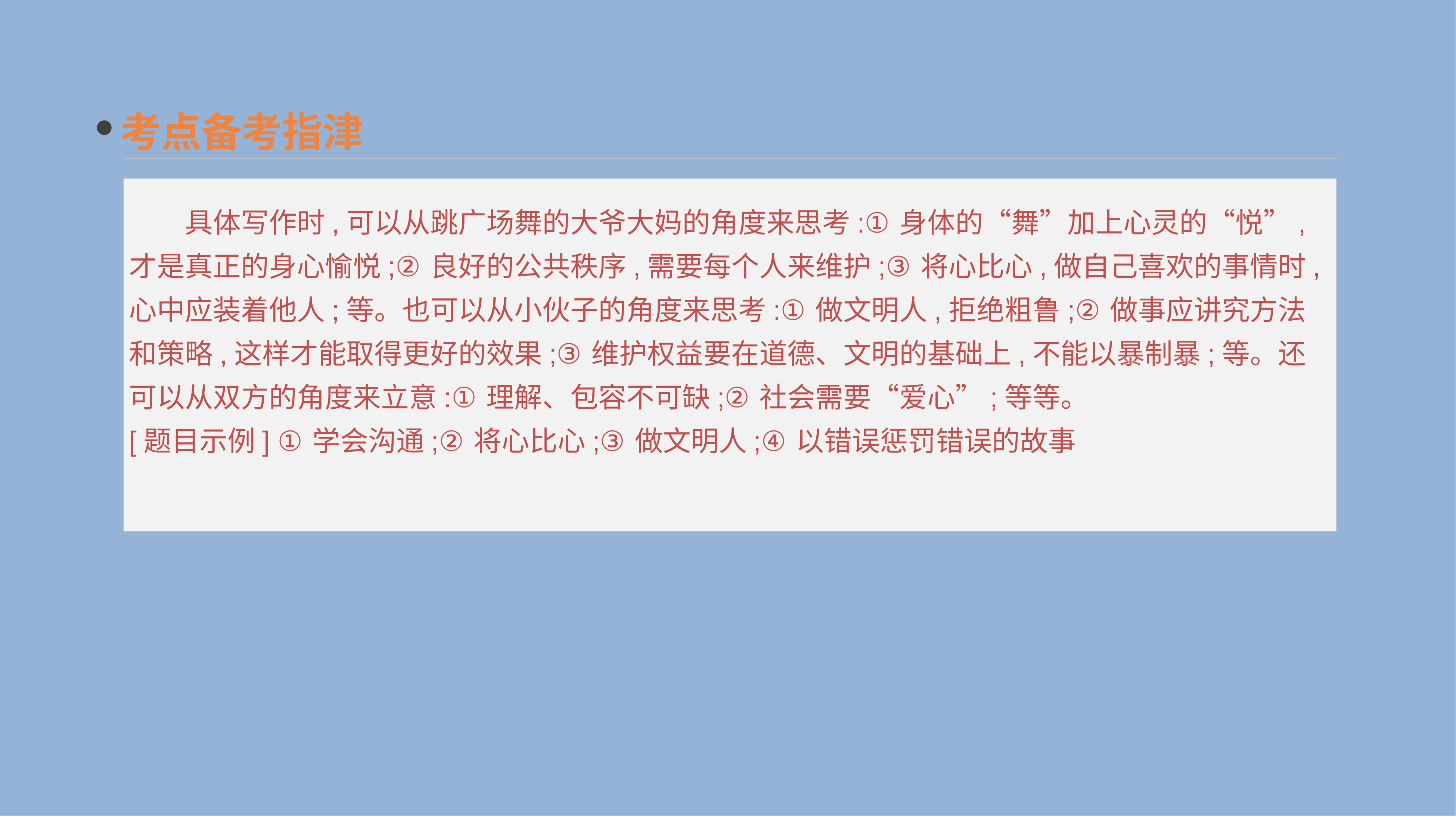

考点备考指津

　　具体写作时,可以从跳广场舞的大爷大妈的角度来思考:①身体的“舞”加上心灵的“悦”,才是真正的身心愉悦;②良好的公共秩序,需要每个人来维护;③将心比心,做自己喜欢的事情时,心中应装着他人;等。也可以从小伙子的角度来思考:①做文明人,拒绝粗鲁;②做事应讲究方法和策略,这样才能取得更好的效果;③维护权益要在道德、文明的基础上,不能以暴制暴;等。还可以从双方的角度来立意:①理解、包容不可缺;②社会需要“爱心”;等等。
[题目示例] ①学会沟通;②将心比心;③做文明人;④以错误惩罚错误的故事